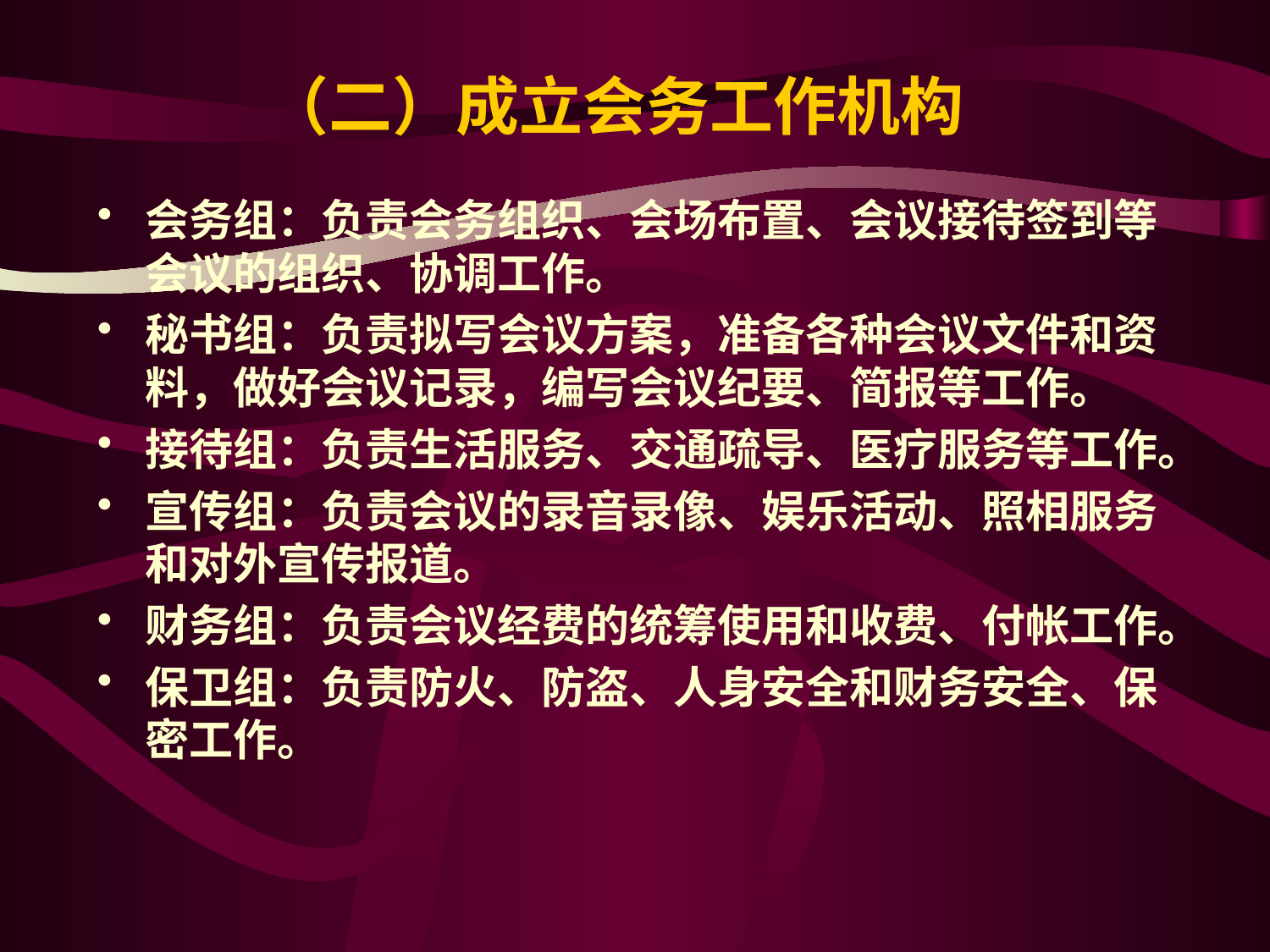

# （二）成立会务工作机构
会务组：负责会务组织、会场布置、会议接待签到等会议的组织、协调工作。
秘书组：负责拟写会议方案，准备各种会议文件和资料，做好会议记录，编写会议纪要、简报等工作。
接待组：负责生活服务、交通疏导、医疗服务等工作。
宣传组：负责会议的录音录像、娱乐活动、照相服务和对外宣传报道。
财务组：负责会议经费的统筹使用和收费、付帐工作。
保卫组：负责防火、防盗、人身安全和财务安全、保密工作。